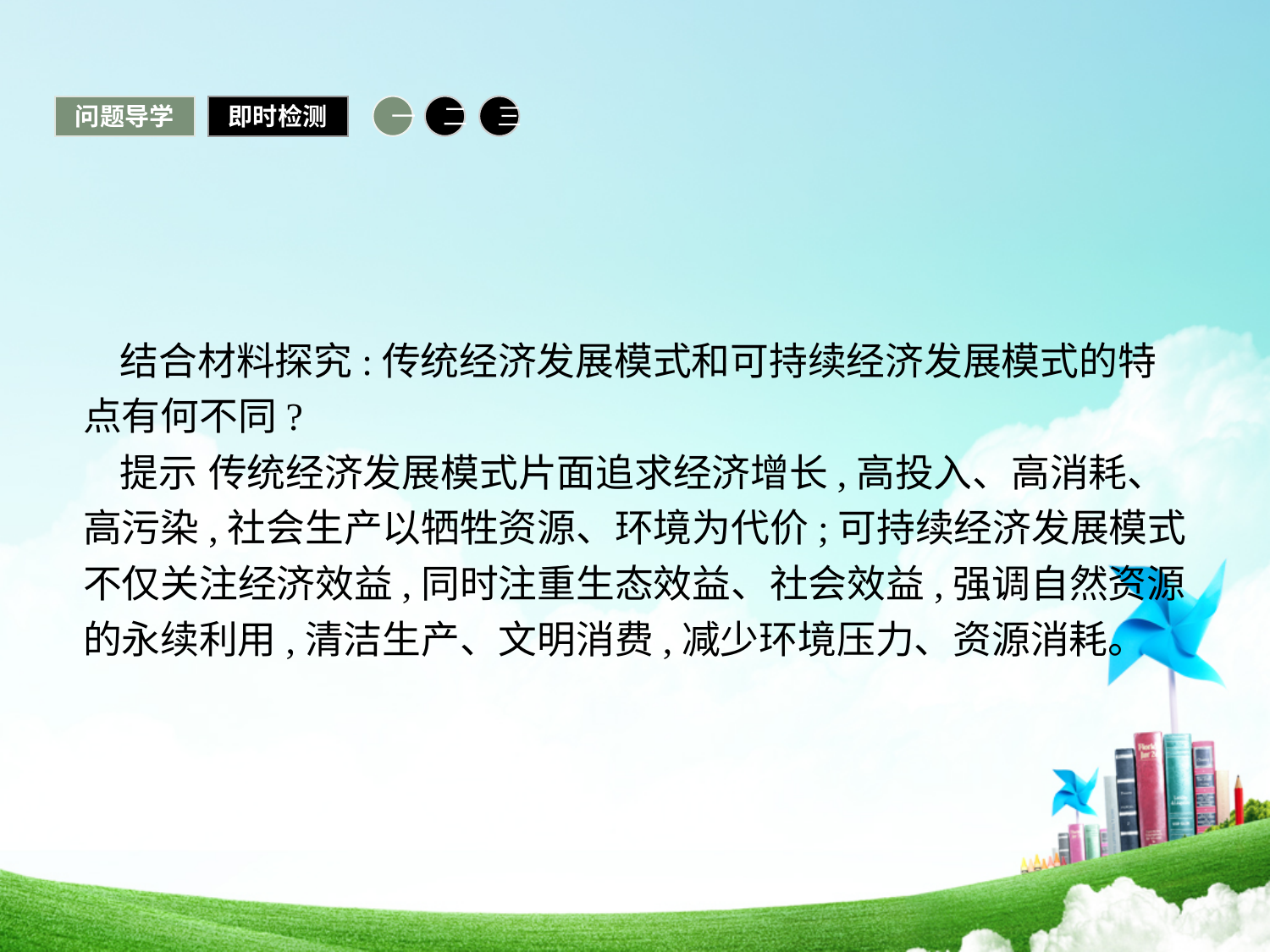

问题导学
即时检测
一
二
三
结合材料探究:传统经济发展模式和可持续经济发展模式的特点有何不同?
提示 传统经济发展模式片面追求经济增长,高投入、高消耗、高污染,社会生产以牺牲资源、环境为代价;可持续经济发展模式不仅关注经济效益,同时注重生态效益、社会效益,强调自然资源的永续利用,清洁生产、文明消费,减少环境压力、资源消耗。